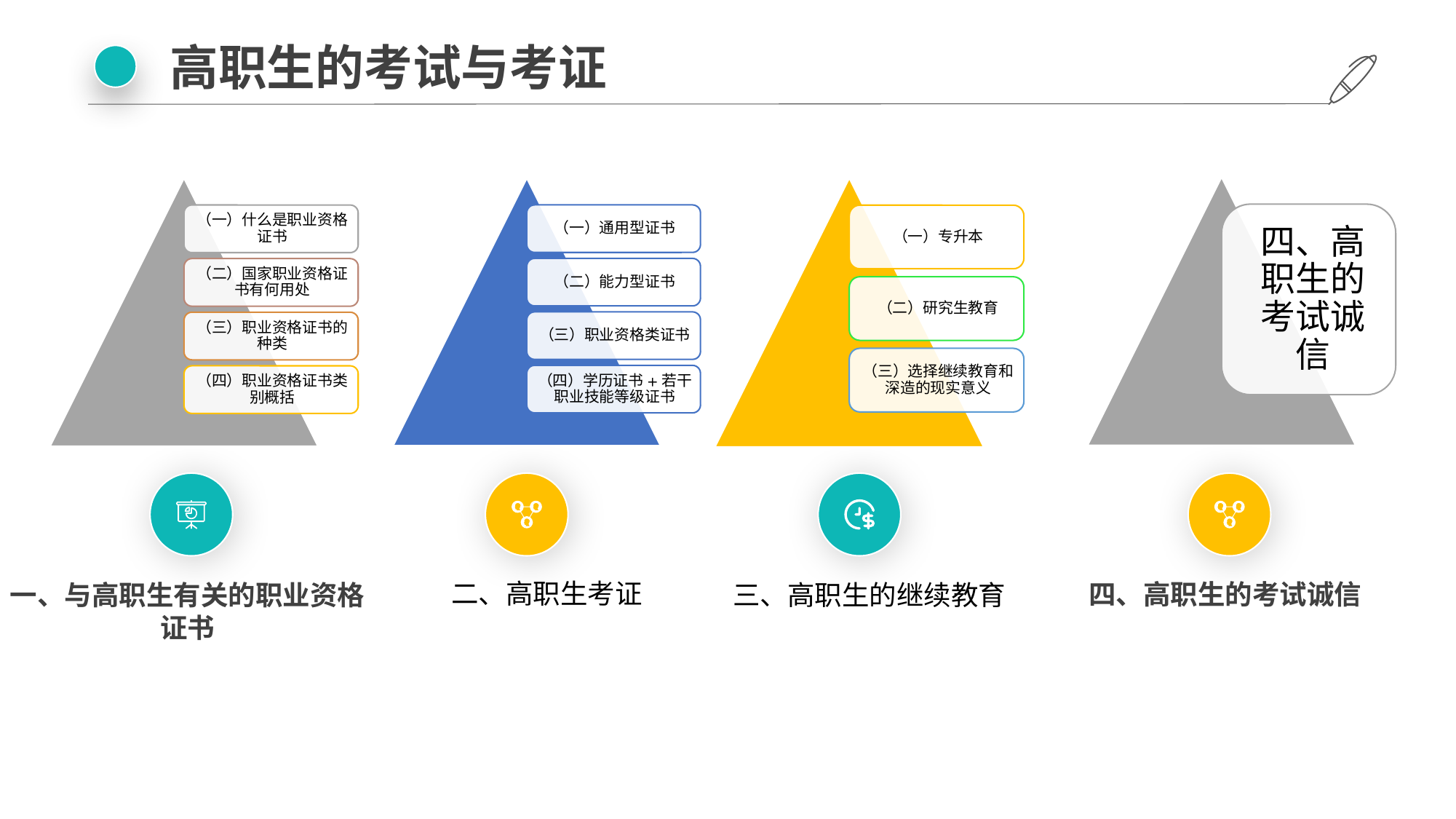

高职生的考试与考证

四、高职生的考试诚信
（一）什么是职业资格证书
（二）国家职业资格证书有何用处
（三）职业资格证书的种类
（四）职业资格证书类别概括
（一）专升本
（二）研究生教育
（三）选择继续教育和深造的现实意义
（一）通用型证书
（二）能力型证书
（三）职业资格类证书
（四）学历证书+若干职业技能等级证书

二、高职生考证
四、高职生的考试诚信
一、与高职生有关的职业资格证书
三、高职生的继续教育